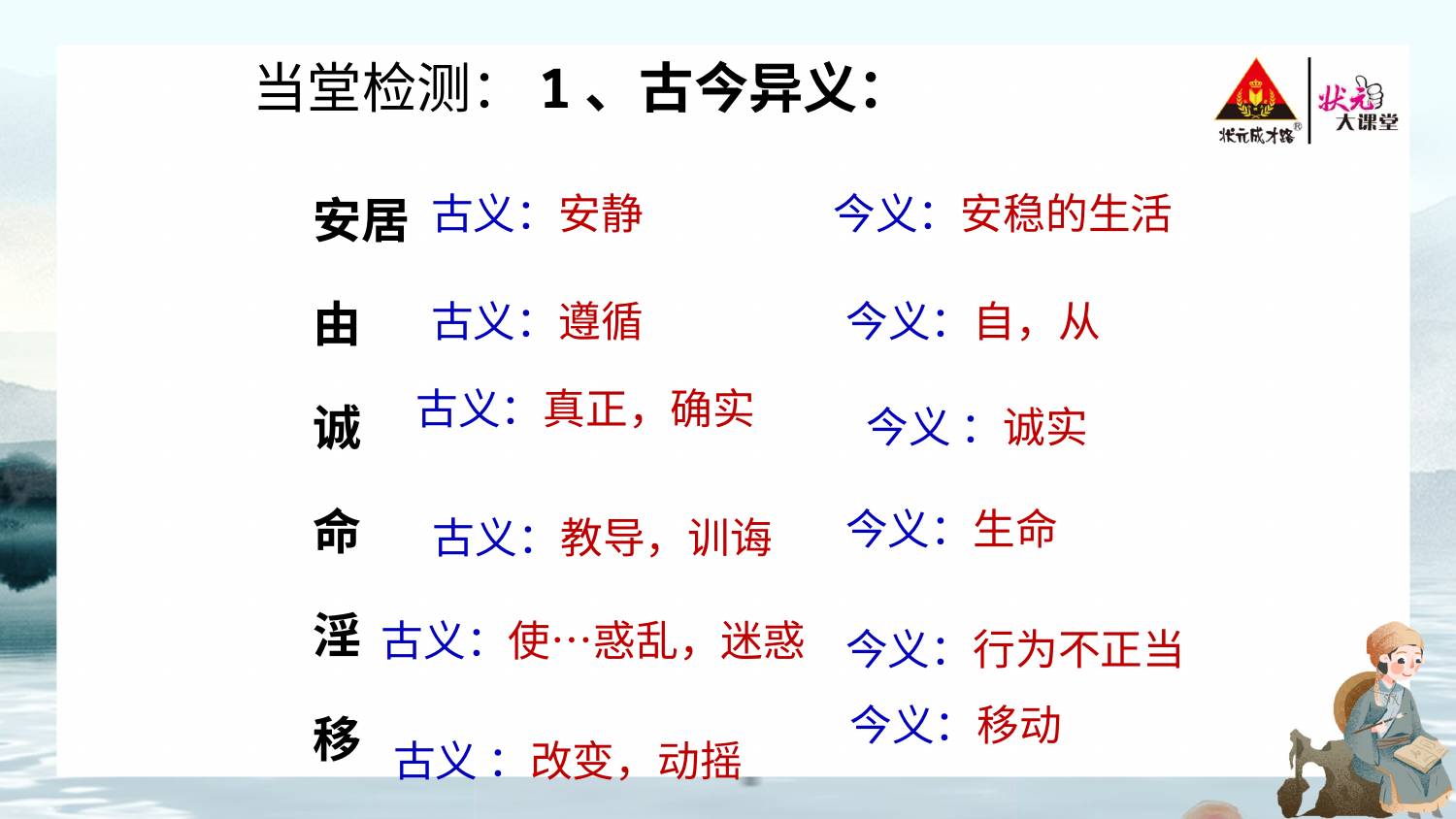

当堂检测：1、古今异义：
古今异义
安居
由
诚
命
淫
移

古义：安静
今义：安稳的生活
古义：遵循
今义：自，从
古义：真正，确实
今义 ：诚实
今义：生命
古义：教导，训诲
古义：使…惑乱，迷惑
今义：行为不正当
 今义：移动
古义 ：改变，动摇